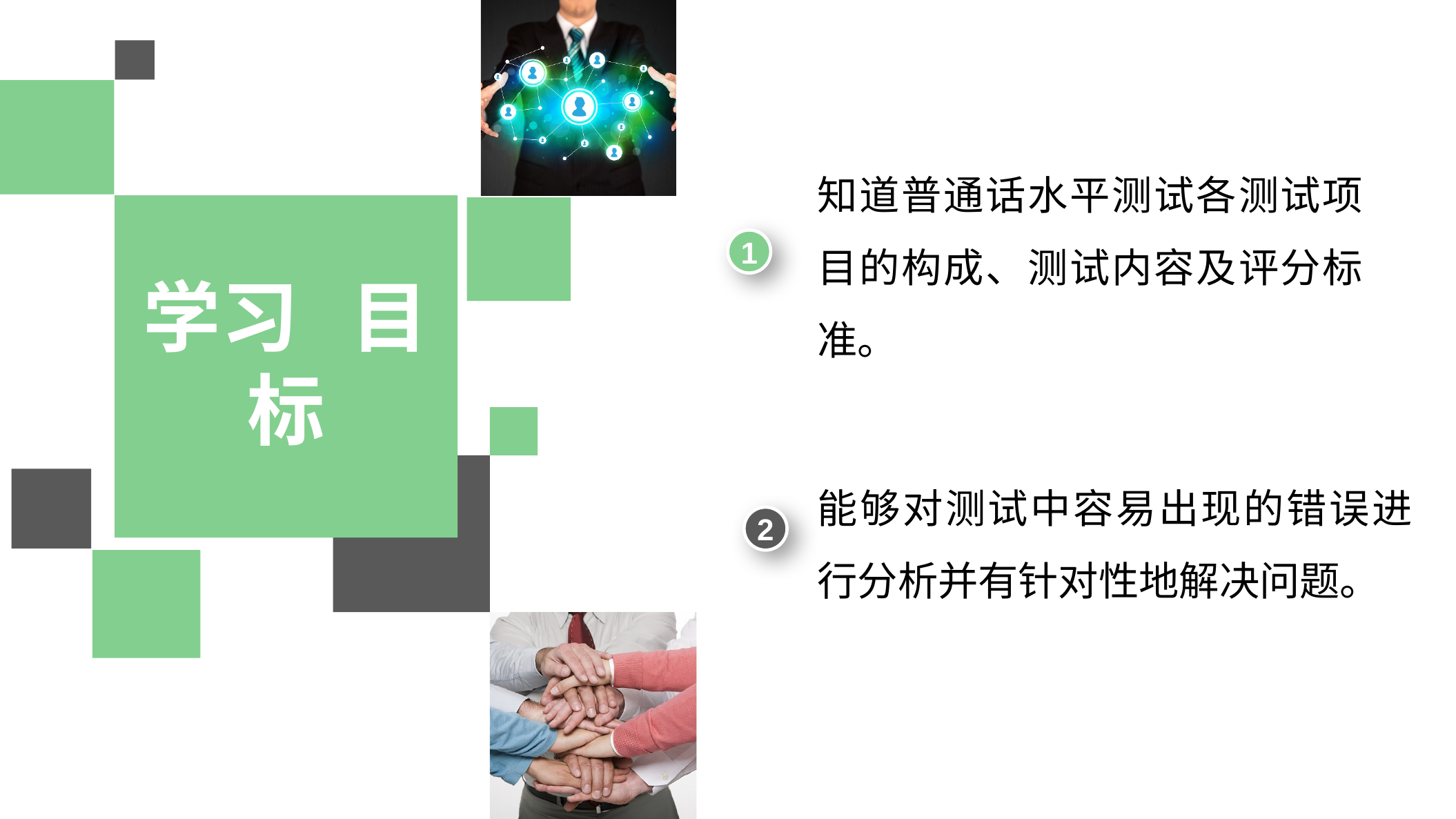

知道普通话水平测试各测试项目的构成、测试内容及评分标准。

1
学习   目标

能够对测试中容易出现的错误进行分析并有针对性地解决问题。

2